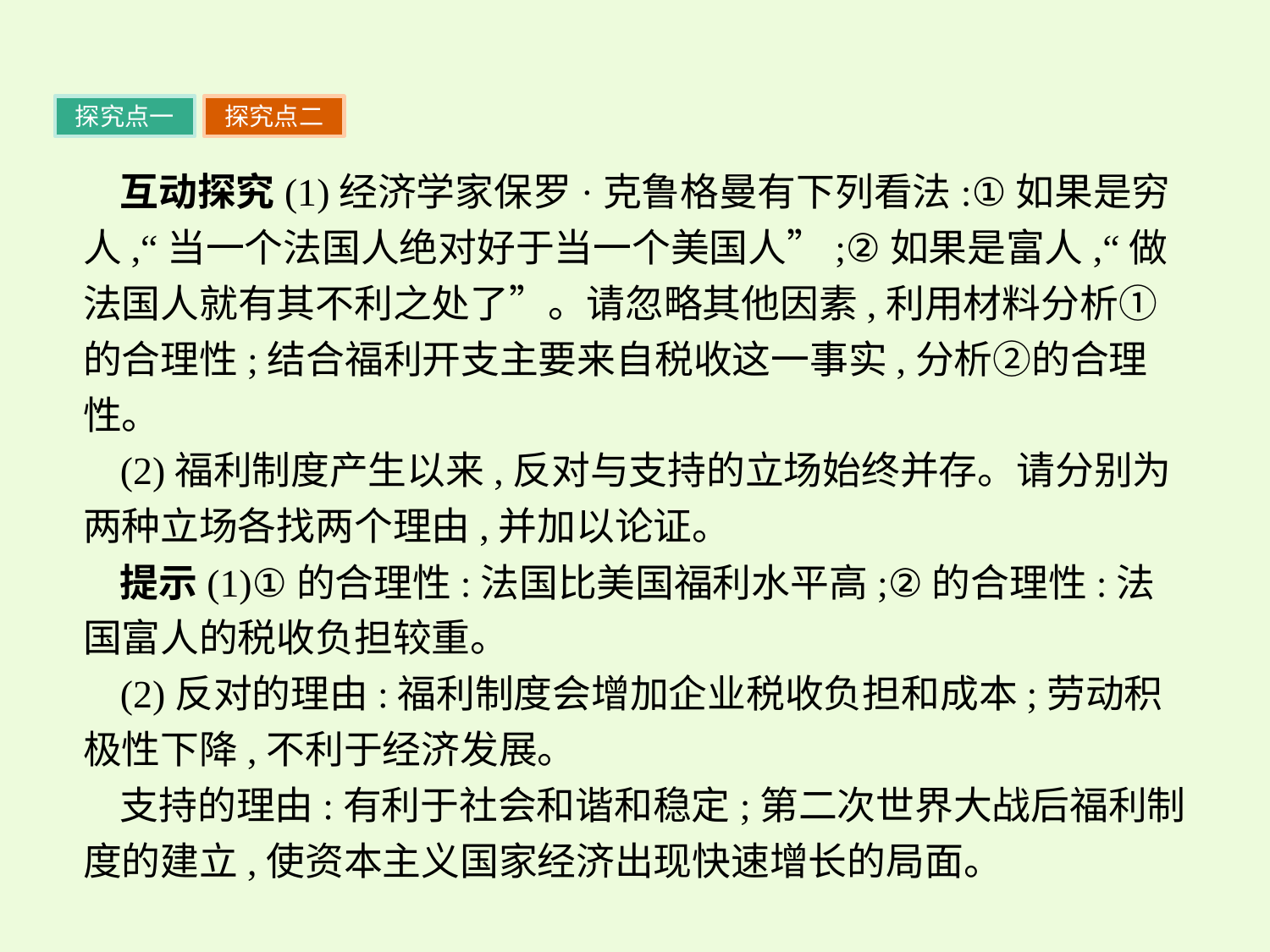

探究点一
探究点二
互动探究(1)经济学家保罗·克鲁格曼有下列看法:①如果是穷人,“当一个法国人绝对好于当一个美国人”;②如果是富人,“做法国人就有其不利之处了”。请忽略其他因素,利用材料分析①的合理性;结合福利开支主要来自税收这一事实,分析②的合理性。
(2)福利制度产生以来,反对与支持的立场始终并存。请分别为两种立场各找两个理由,并加以论证。
提示(1)①的合理性:法国比美国福利水平高;②的合理性:法国富人的税收负担较重。
(2)反对的理由:福利制度会增加企业税收负担和成本;劳动积极性下降,不利于经济发展。
支持的理由:有利于社会和谐和稳定;第二次世界大战后福利制度的建立,使资本主义国家经济出现快速增长的局面。